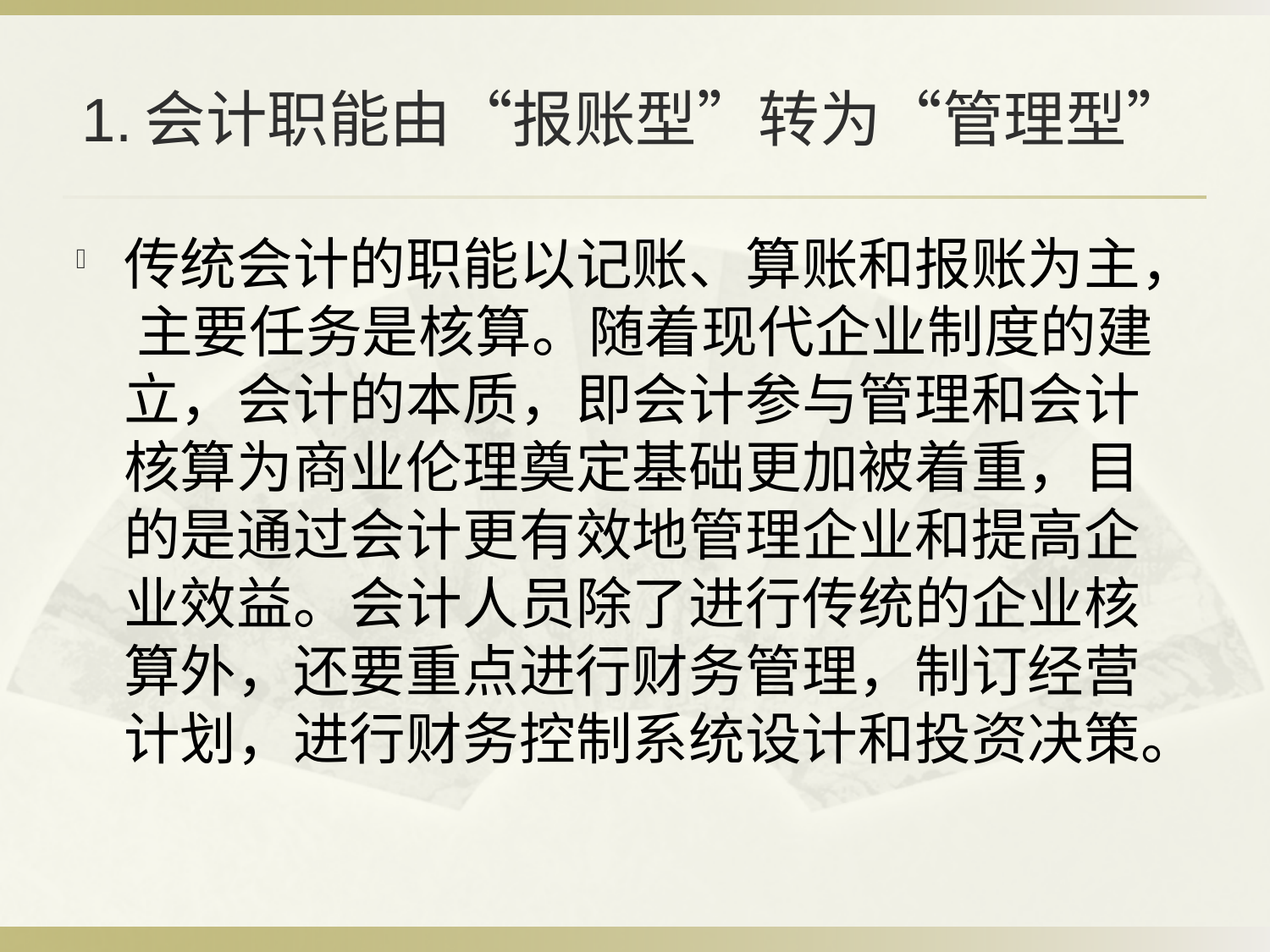

# 1.会计职能由“报账型”转为“管理型”
传统会计的职能以记账、算账和报账为主， 主要任务是核算。随着现代企业制度的建立，会计的本质，即会计参与管理和会计核算为商业伦理奠定基础更加被着重，目的是通过会计更有效地管理企业和提高企业效益。会计人员除了进行传统的企业核算外，还要重点进行财务管理，制订经营计划，进行财务控制系统设计和投资决策。